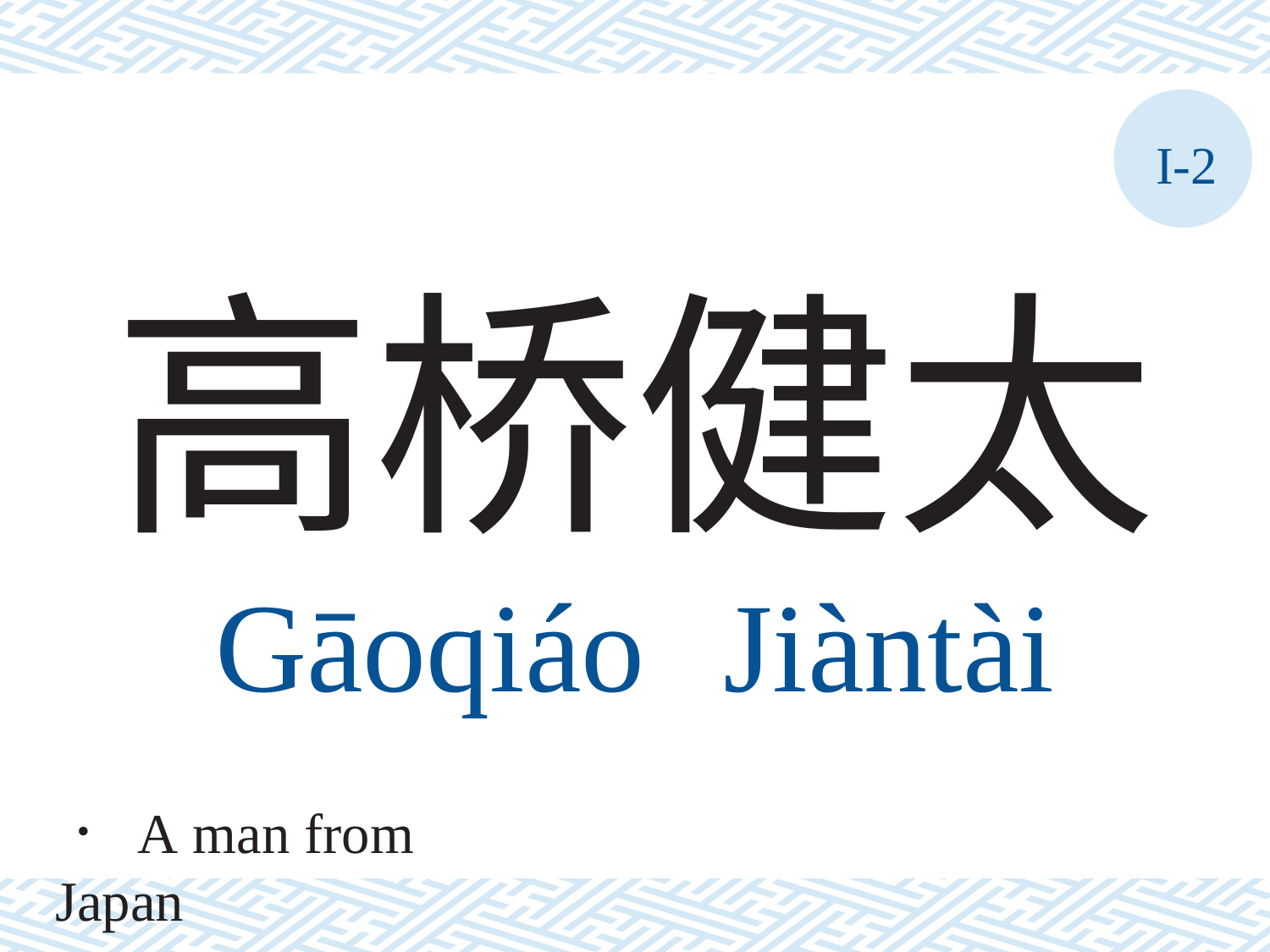

I-2
# 高桥健太 Gāoqiáo	Jiàntài
． A man from Japan